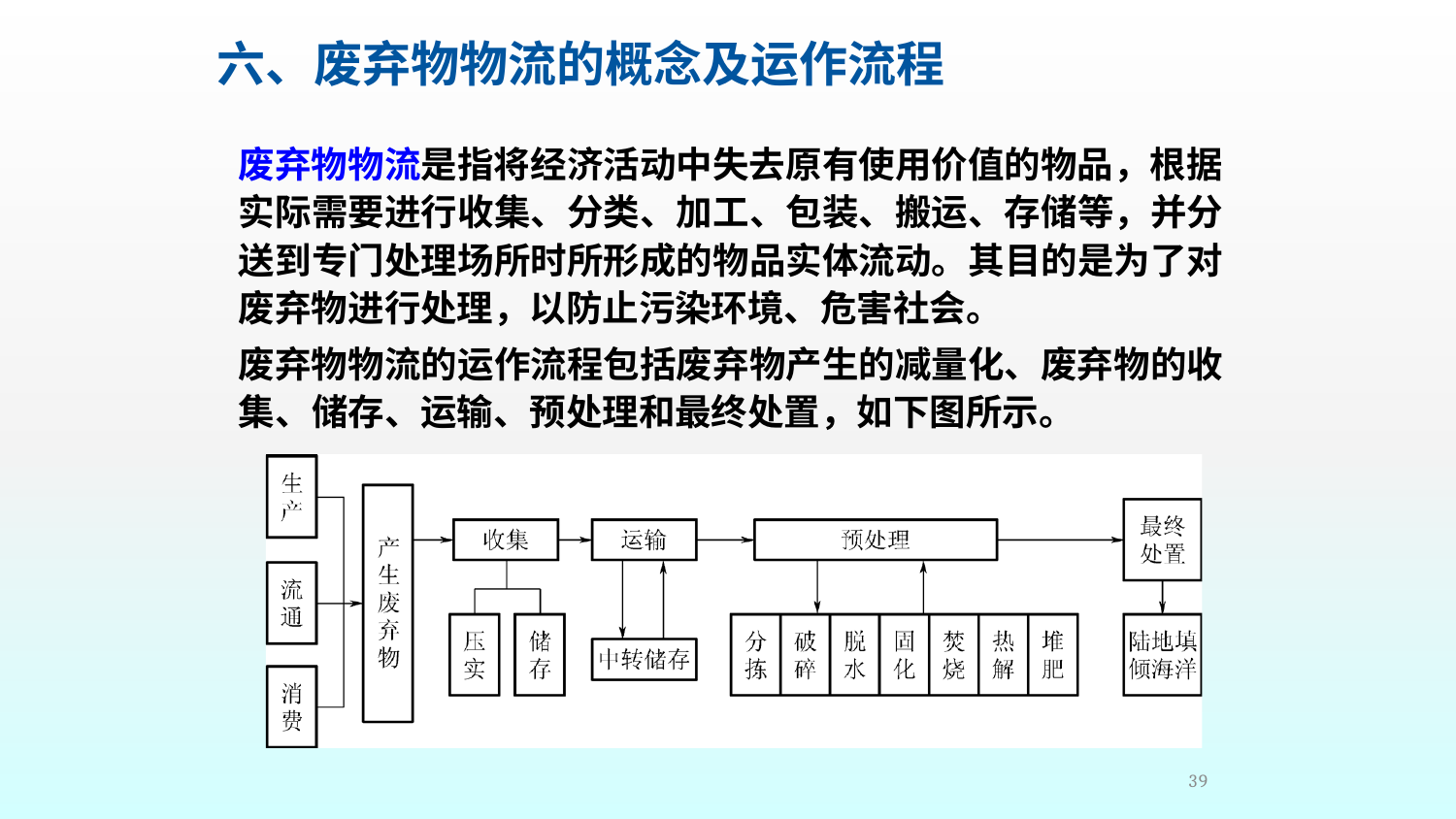

# 六、废弃物物流的概念及运作流程
废弃物物流是指将经济活动中失去原有使用价值的物品，根据 实际需要进行收集、分类、加工、包装、搬运、存储等，并分 送到专门处理场所时所形成的物品实体流动。其目的是为了对 废弃物进行处理，以防止污染环境、危害社会。
废弃物物流的运作流程包括废弃物产生的减量化、废弃物的收 集、储存、运输、预处理和最终处置，如下图所示。

39